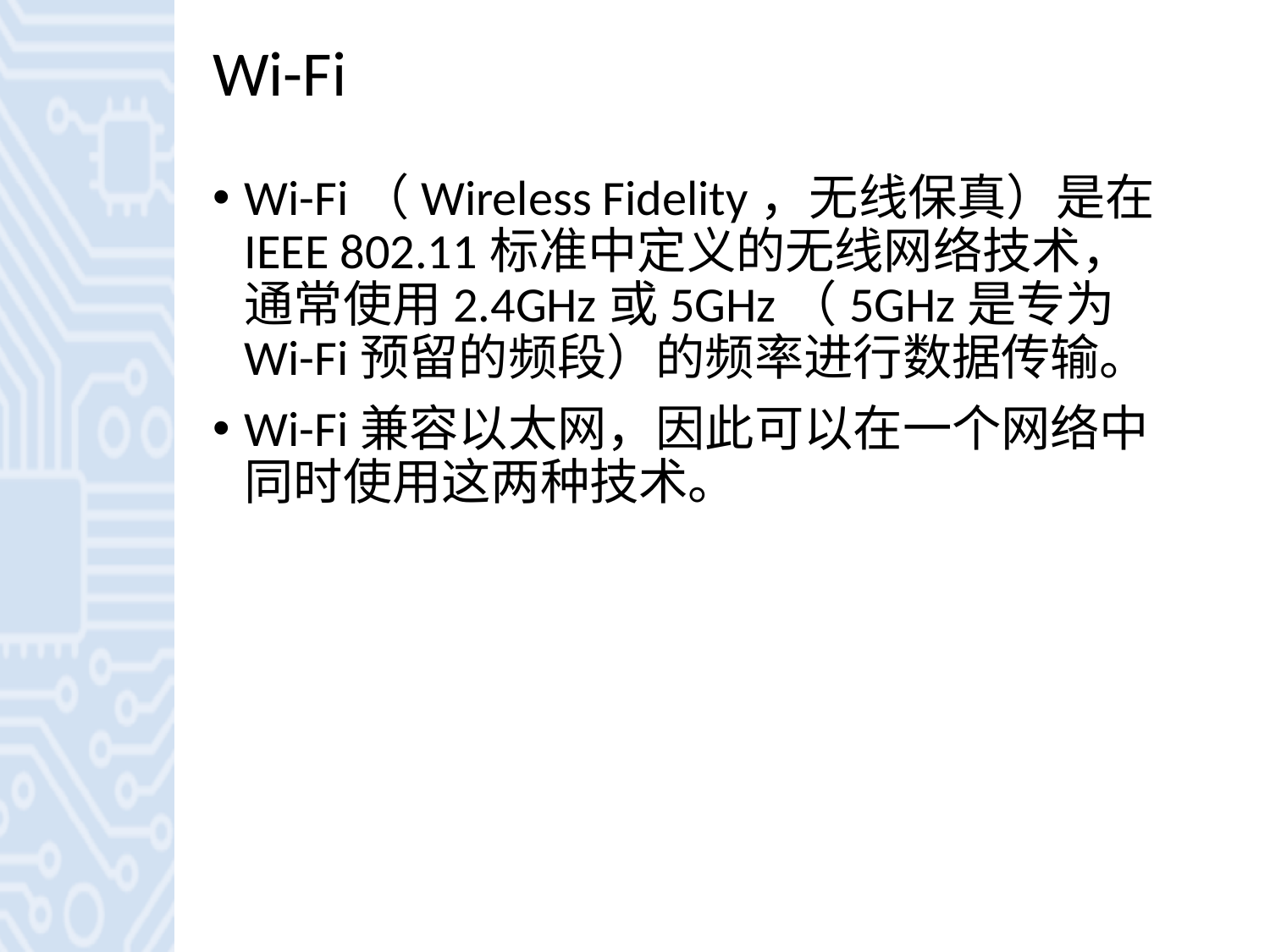

# Wi-Fi
Wi-Fi（Wireless Fidelity，无线保真）是在IEEE 802.11标准中定义的无线网络技术，通常使用2.4GHz或5GHz（5GHz是专为Wi-Fi预留的频段）的频率进行数据传输。
Wi-Fi兼容以太网，因此可以在一个网络中同时使用这两种技术。